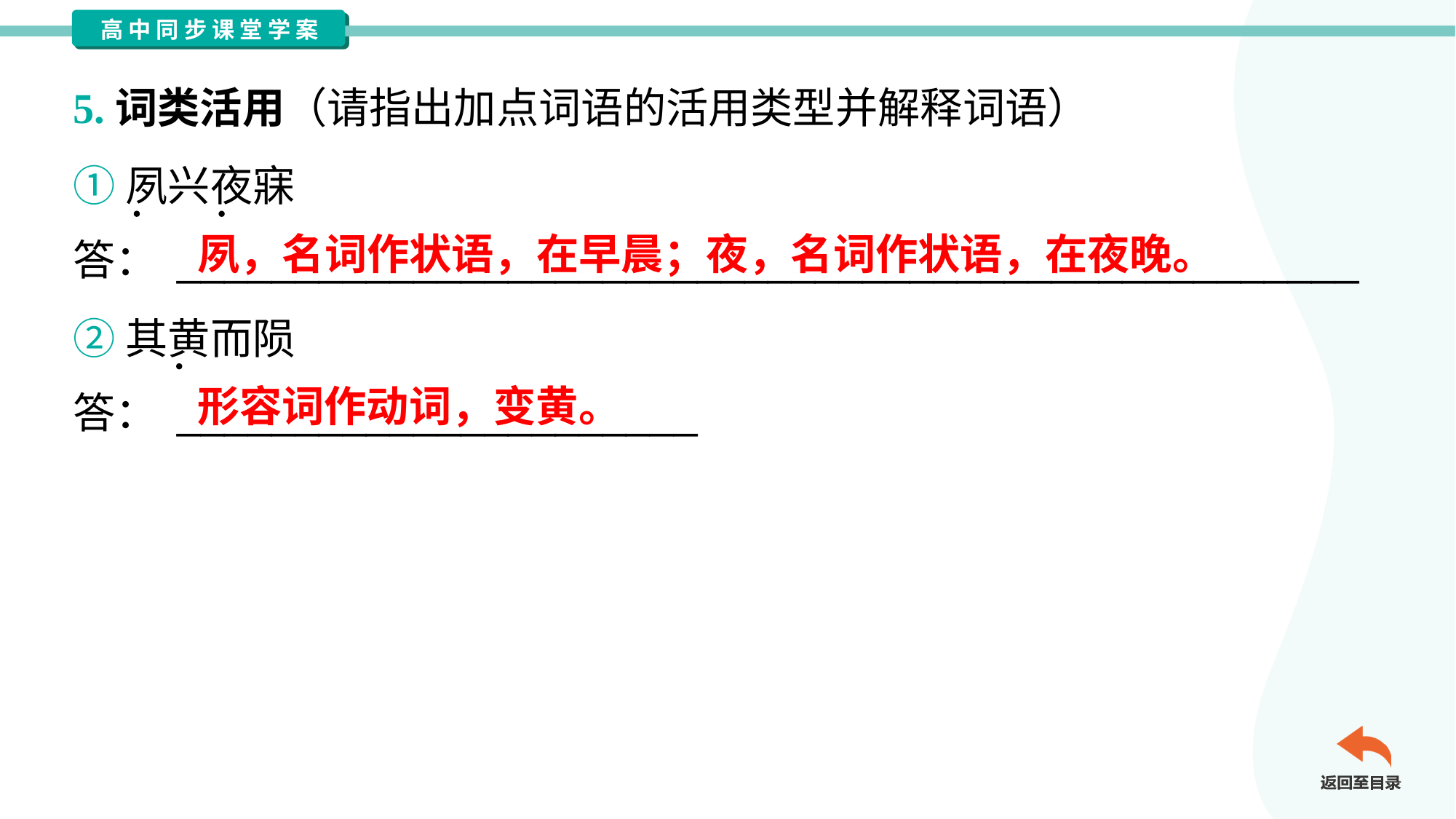

5.词类活用（请指出加点词语的活用类型并解释词语）
①夙兴夜寐
答： __________________________________________________
夙，名词作状语，在早晨；夜，名词作状语，在夜晚。

②其黄而陨
答： ______________________
形容词作动词，变黄。